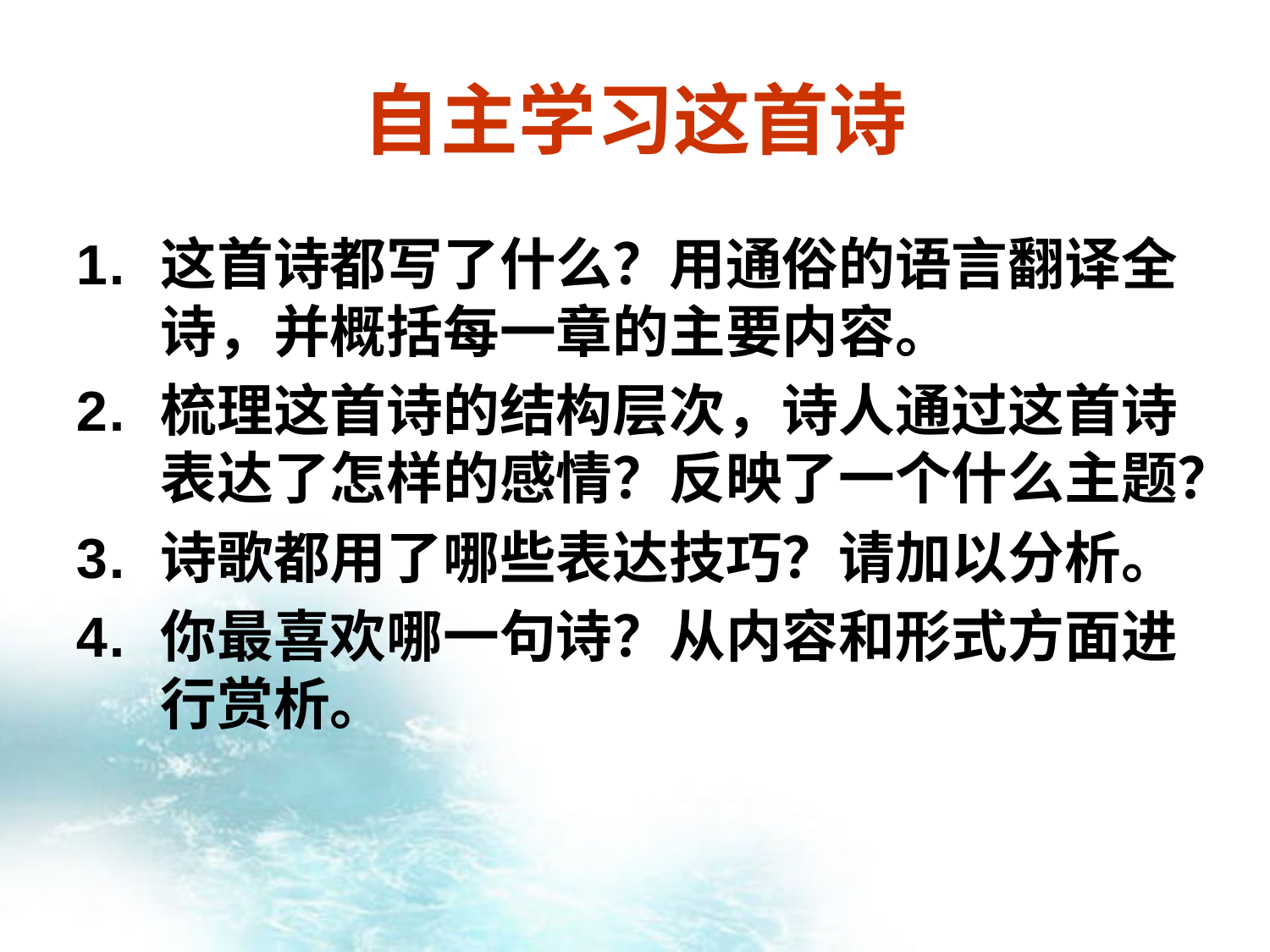

# 自主学习这首诗
这首诗都写了什么？用通俗的语言翻译全诗，并概括每一章的主要内容。
梳理这首诗的结构层次，诗人通过这首诗表达了怎样的感情？反映了一个什么主题？
诗歌都用了哪些表达技巧？请加以分析。
你最喜欢哪一句诗？从内容和形式方面进行赏析。